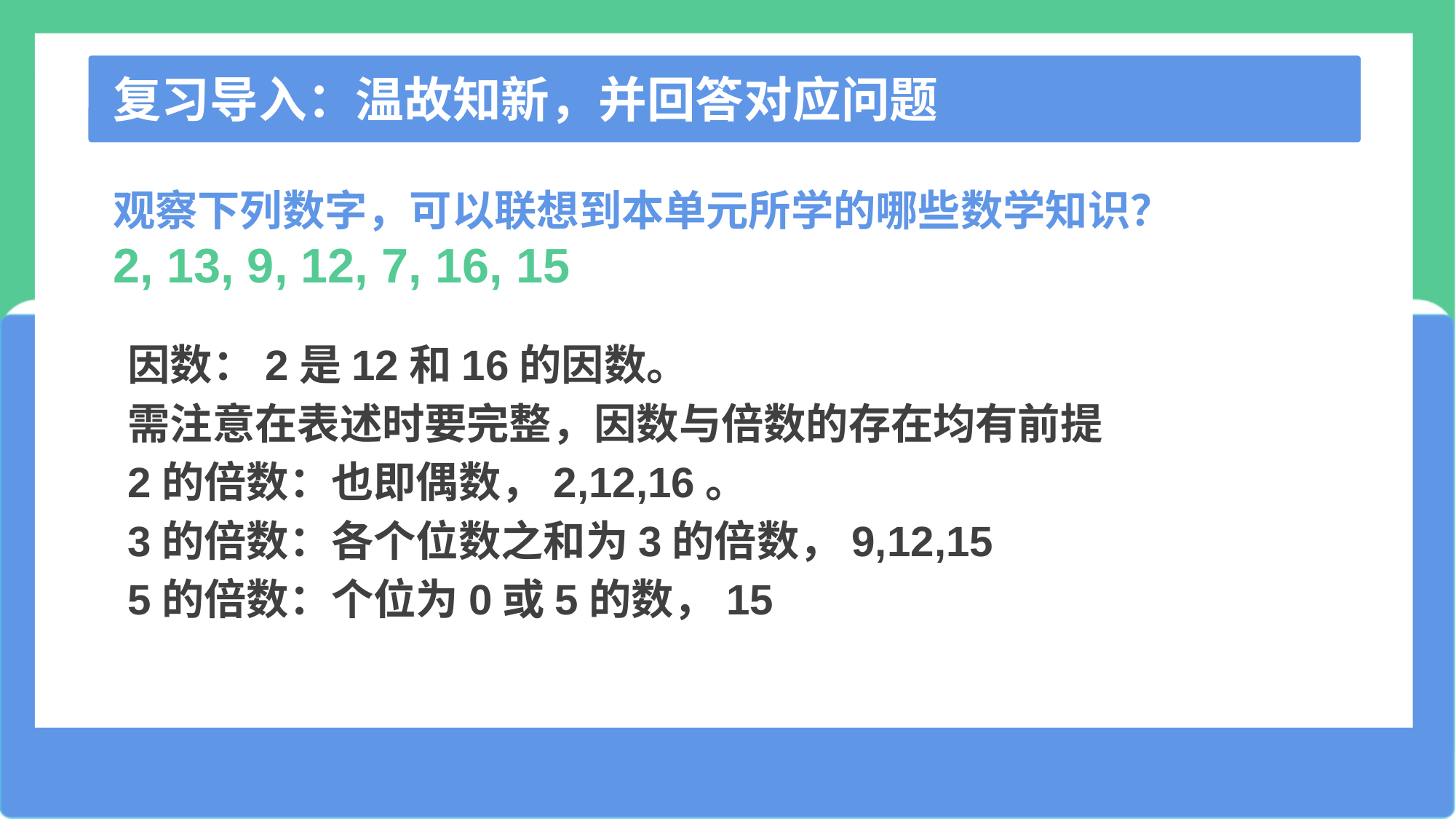

复习导入：温故知新，并回答对应问题
观察下列数字，可以联想到本单元所学的哪些数学知识？
2, 13, 9, 12, 7, 16, 15
因数：2是12和16的因数。
需注意在表述时要完整，因数与倍数的存在均有前提
2的倍数：也即偶数，2,12,16。
3的倍数：各个位数之和为3的倍数，9,12,15
5的倍数：个位为0或5的数，15